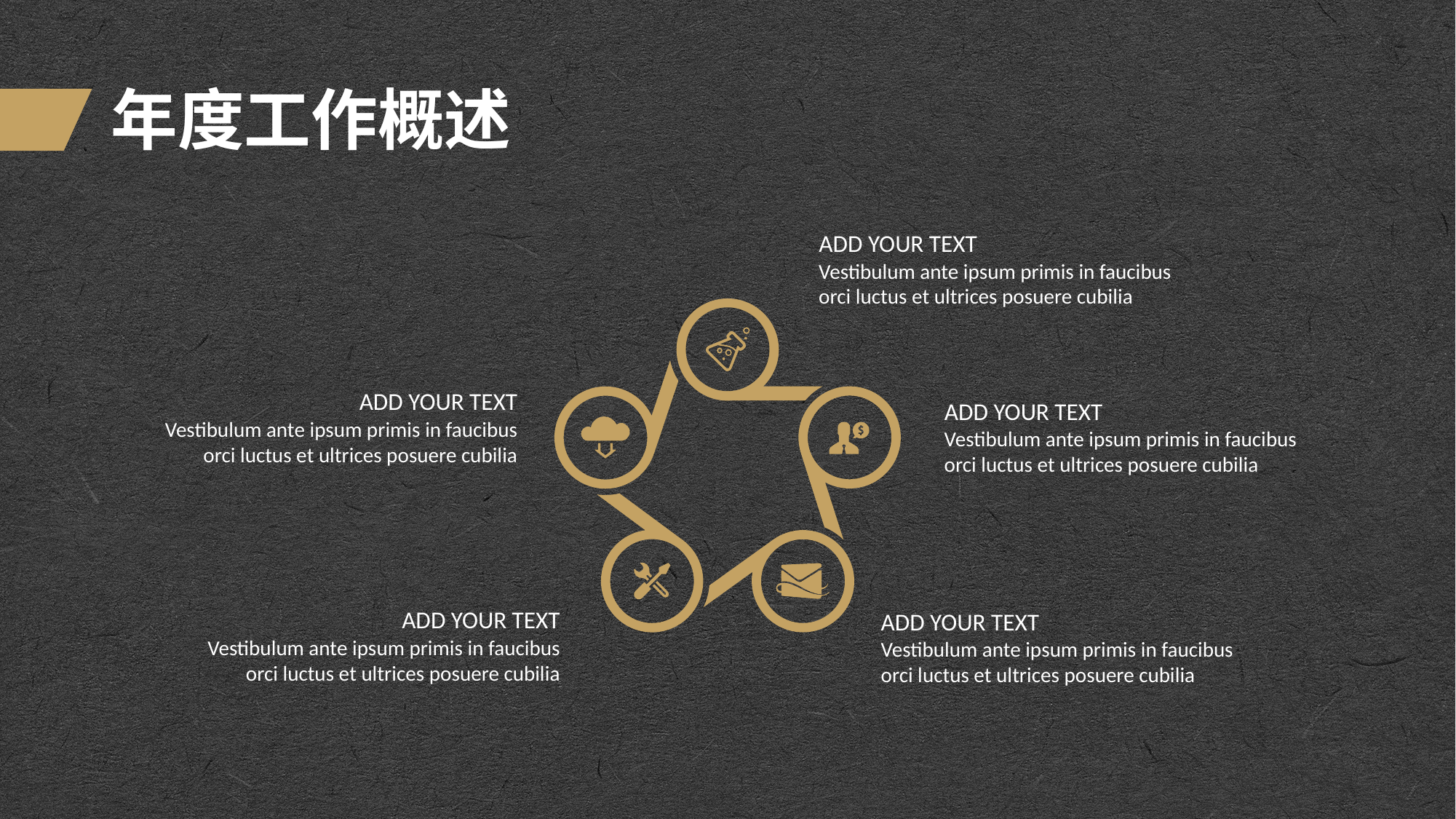

# 年度工作概述
ADD YOUR TEXT
Vestibulum ante ipsum primis in faucibus orci luctus et ultrices posuere cubilia

ADD YOUR TEXT

ADD YOUR TEXT
Vestibulum ante ipsum primis in faucibus orci luctus et ultrices posuere cubilia

Vestibulum ante ipsum primis in faucibus orci luctus et ultrices posuere cubilia

ADD YOUR TEXT
ADD YOUR TEXT
Vestibulum ante ipsum primis in faucibus orci luctus et ultrices posuere cubilia
Vestibulum ante ipsum primis in faucibus orci luctus et ultrices posuere cubilia